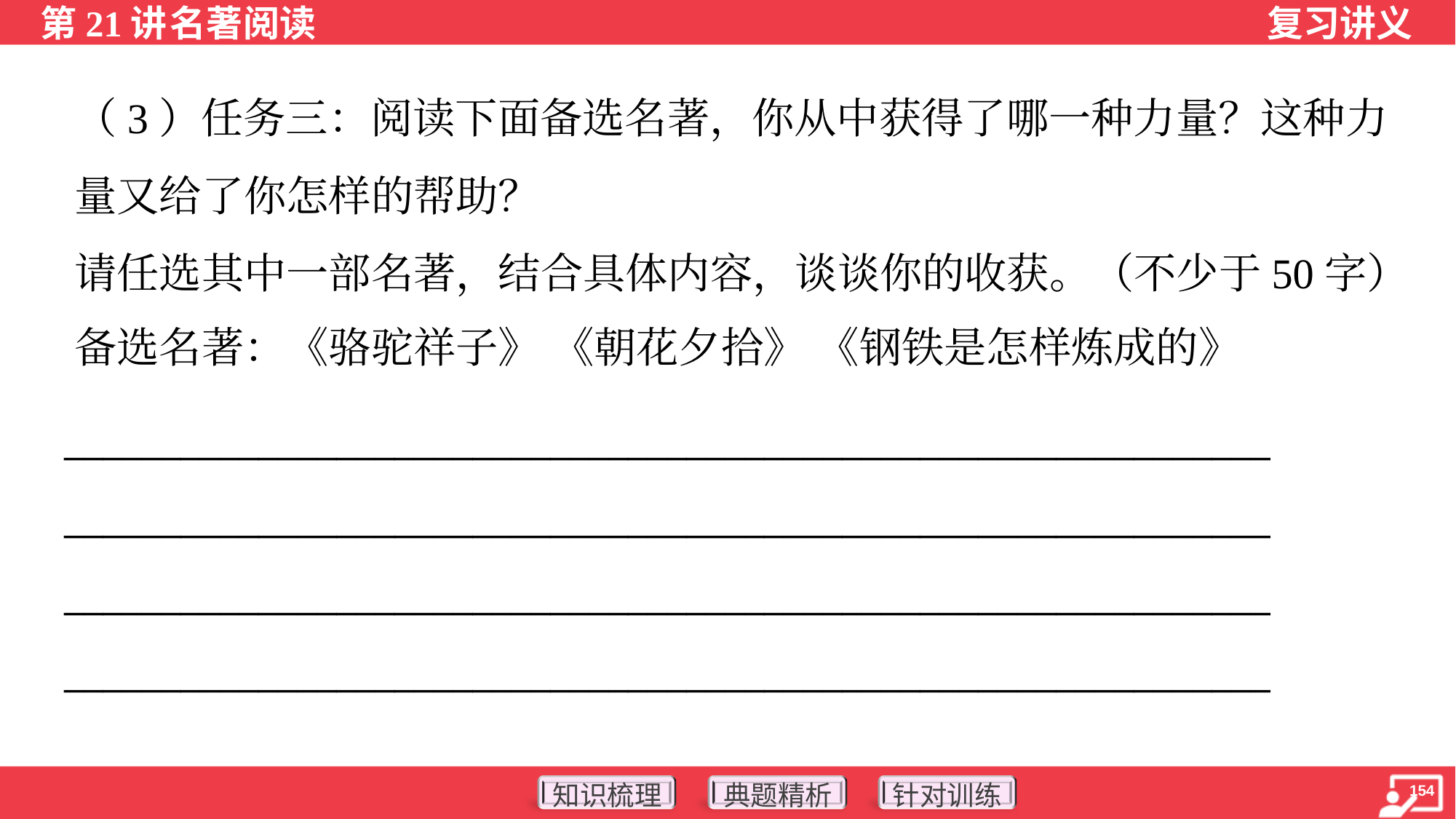

（3）任务三：阅读下面备选名著，你从中获得了哪一种力量？这种力
量又给了你怎样的帮助？
请任选其中一部名著，结合具体内容，谈谈你的收获。（不少于50字）
备选名著：《骆驼祥子》 《朝花夕拾》 《钢铁是怎样炼成的》
______________________________________________________________
______________________________________________________________
______________________________________________________________
______________________________________________________________